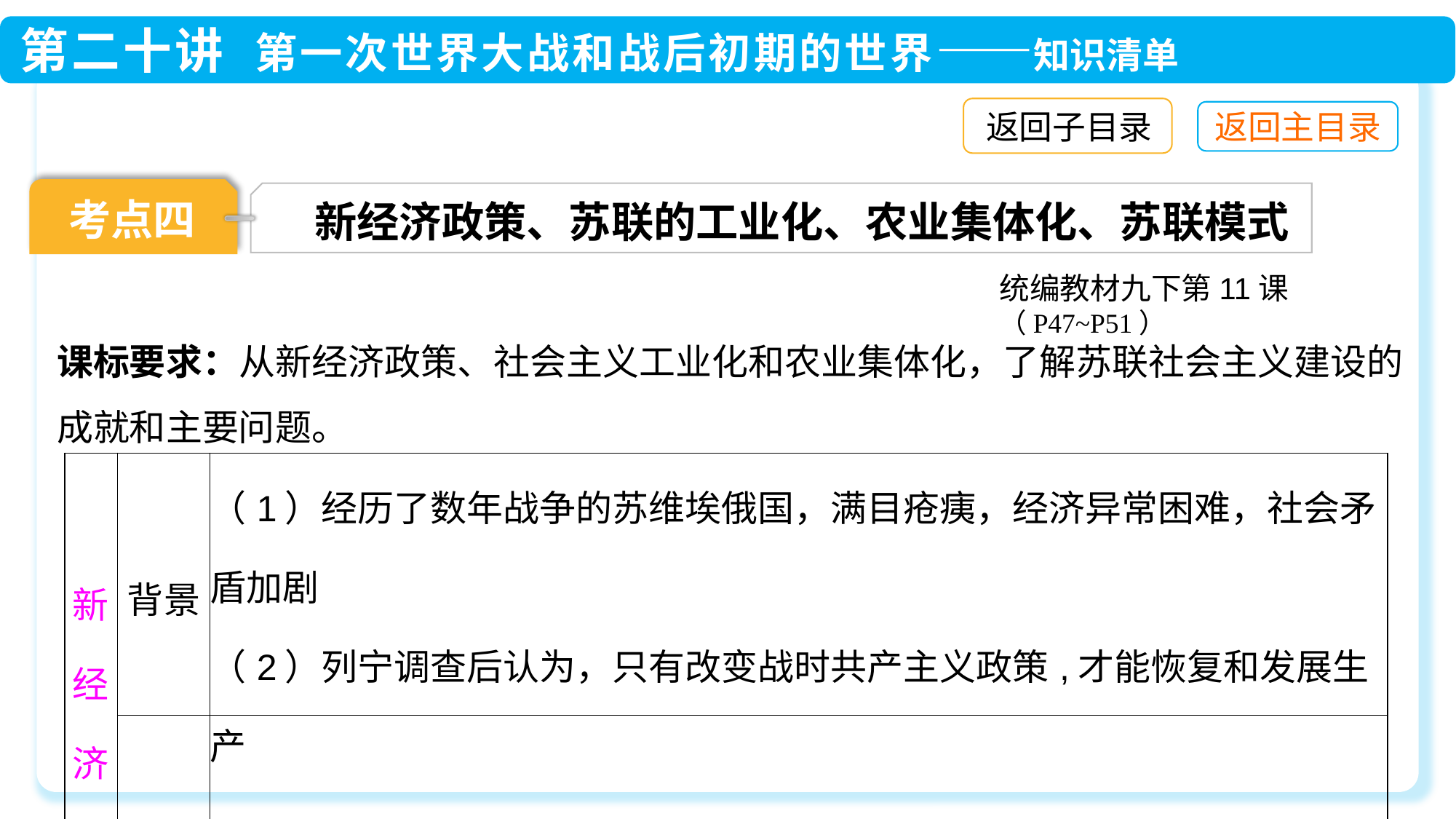

返回子目录
考点四
新经济政策、苏联的工业化、农业集体化、苏联模式

统编教材九下第11课（P47~P51）
课标要求：从新经济政策、社会主义工业化和农业集体化，了解苏联社会主义建设的成就和主要问题。
| 新经济政策 | 背景 | （1）经历了数年战争的苏维埃俄国，满目疮痍，经济异常困难，社会矛盾加剧 （2）列宁调查后认为，只有改变战时共产主义政策,才能恢复和发展生产 |
| --- | --- | --- |
|  | 时间 | 1921年春，苏维埃政府开始实施新经济政策 |